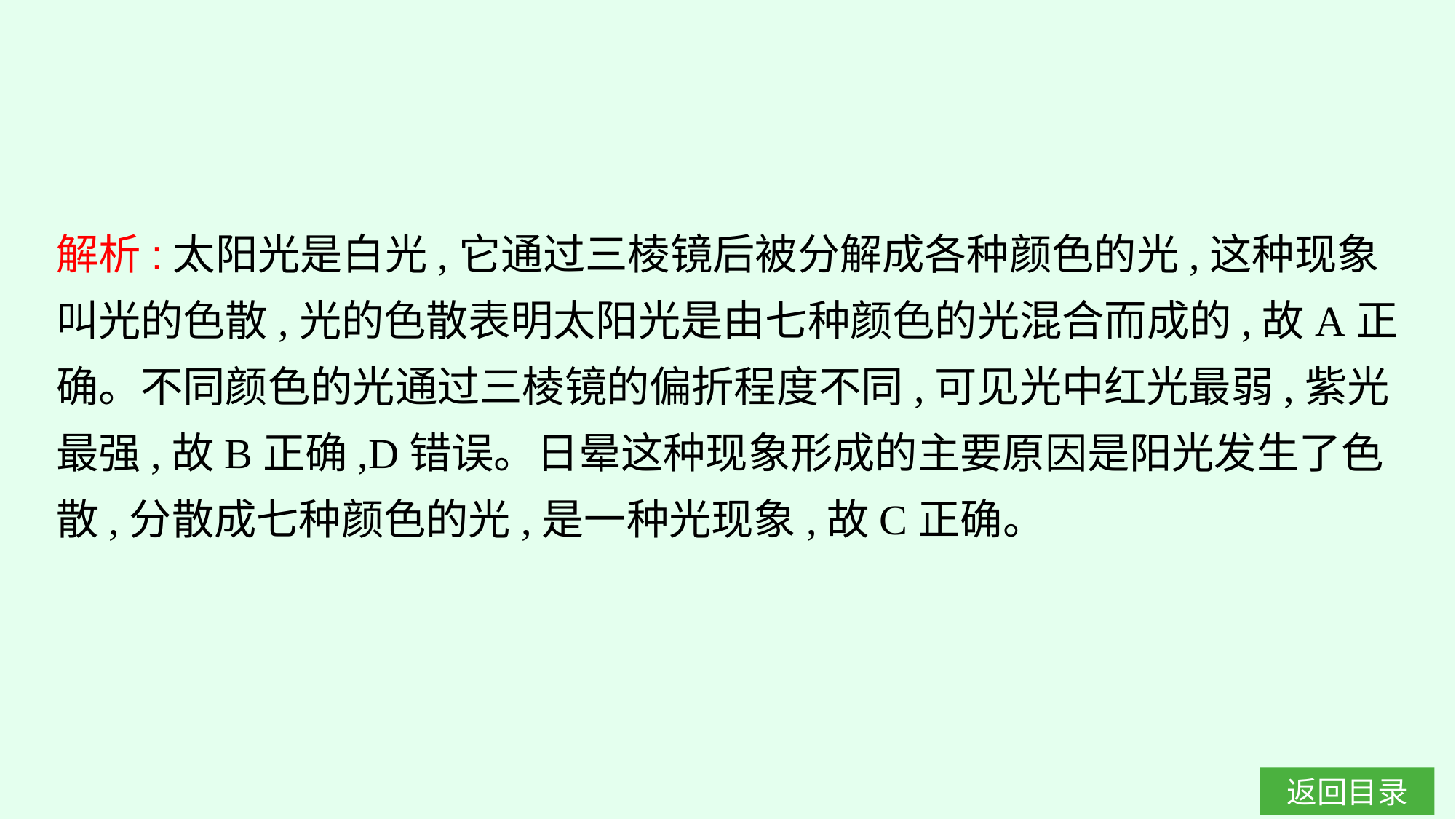

解析:太阳光是白光,它通过三棱镜后被分解成各种颜色的光,这种现象叫光的色散,光的色散表明太阳光是由七种颜色的光混合而成的,故A正确。不同颜色的光通过三棱镜的偏折程度不同,可见光中红光最弱,紫光最强,故B正确,D错误。日晕这种现象形成的主要原因是阳光发生了色散,分散成七种颜色的光,是一种光现象,故C正确。